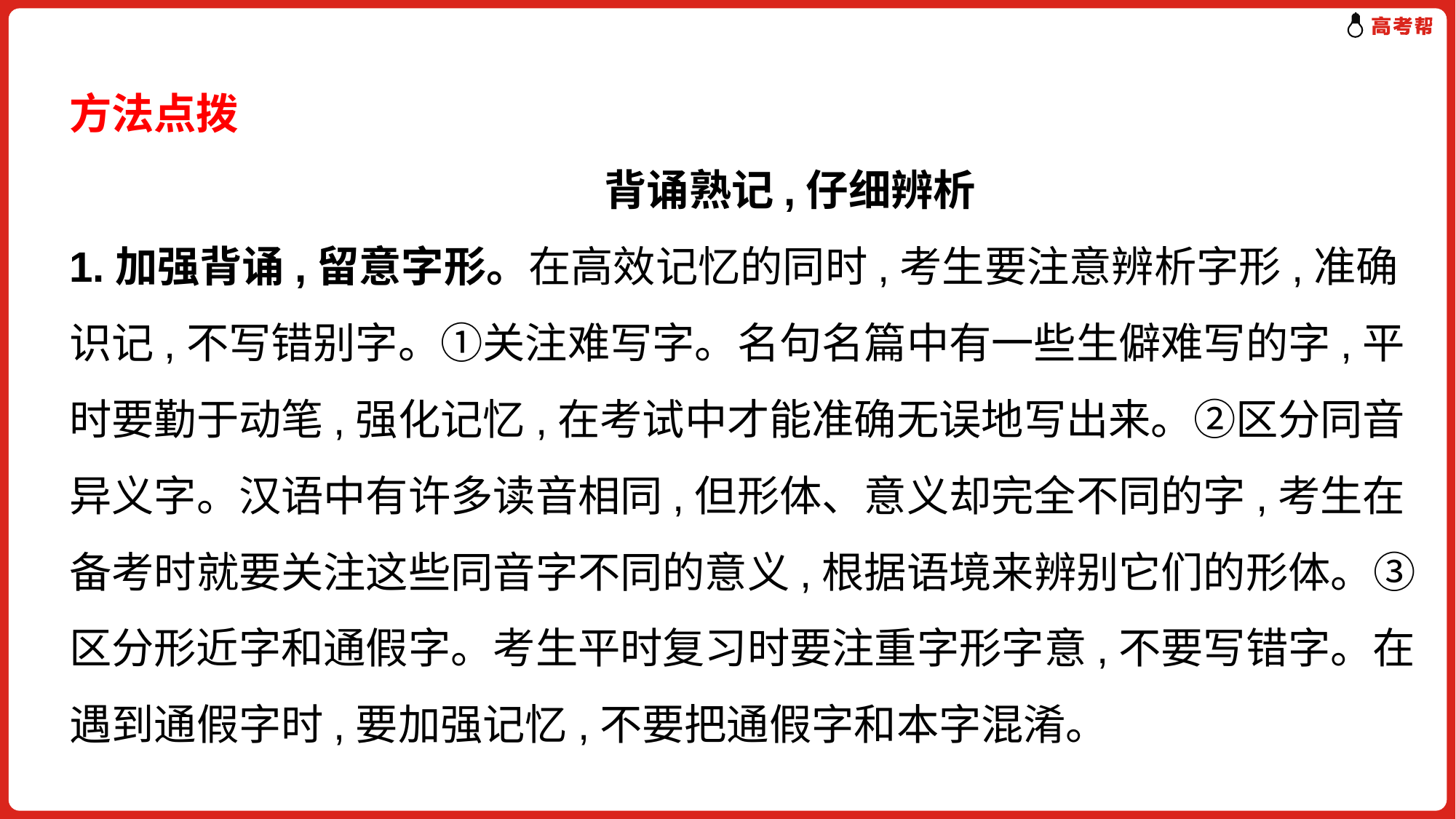

方法点拨
         背诵熟记,仔细辨析
1.加强背诵,留意字形。在高效记忆的同时,考生要注意辨析字形,准确识记,不写错别字。①关注难写字。名句名篇中有一些生僻难写的字,平时要勤于动笔,强化记忆,在考试中才能准确无误地写出来。②区分同音异义字。汉语中有许多读音相同,但形体、意义却完全不同的字,考生在备考时就要关注这些同音字不同的意义,根据语境来辨别它们的形体。③区分形近字和通假字。考生平时复习时要注重字形字意,不要写错字。在遇到通假字时,要加强记忆,不要把通假字和本字混淆。